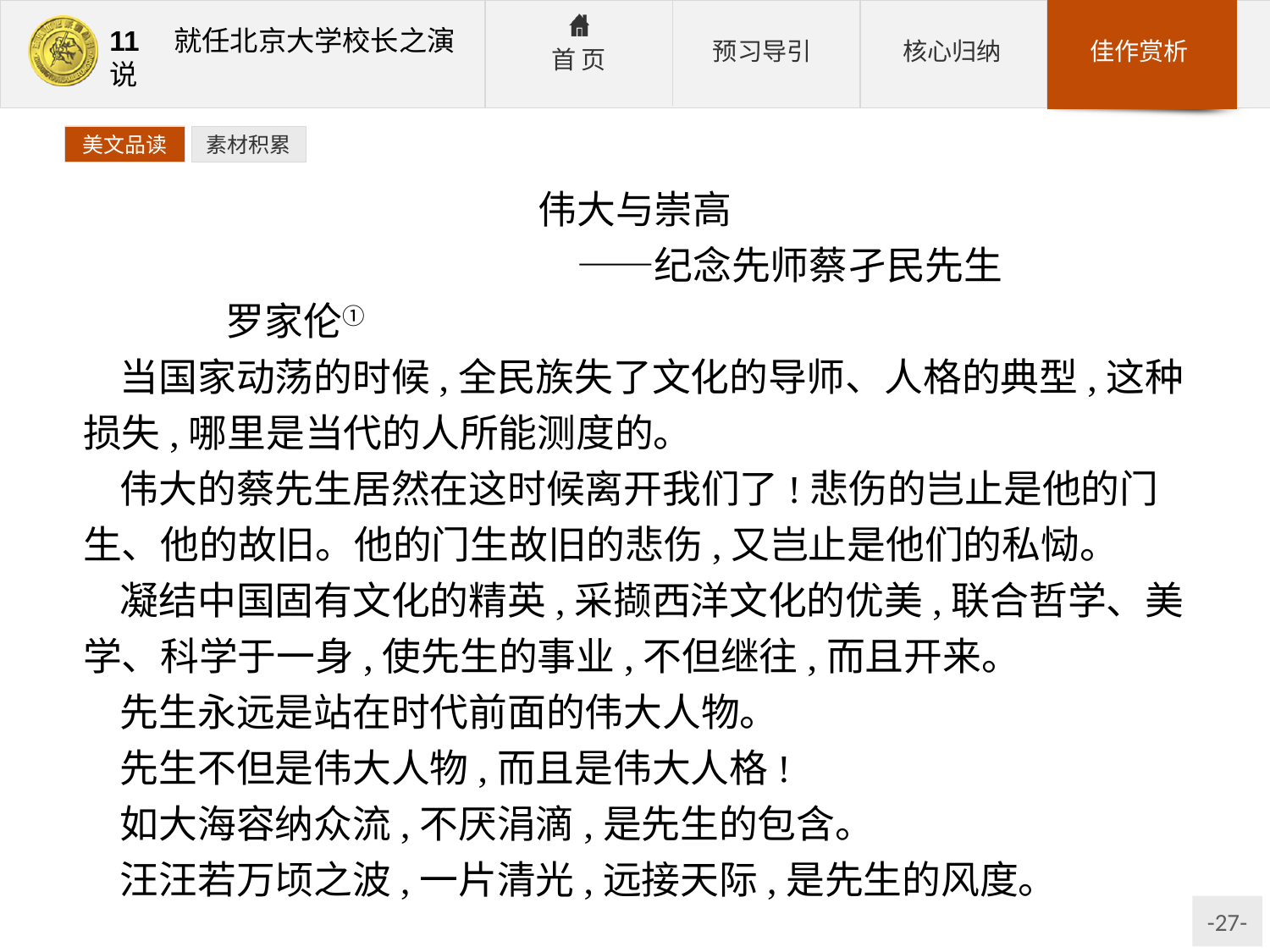

美文品读
素材积累
伟大与崇高
　　　　　　　　——纪念先师蔡孑民先生
	罗家伦①
当国家动荡的时候,全民族失了文化的导师、人格的典型,这种损失,哪里是当代的人所能测度的。
伟大的蔡先生居然在这时候离开我们了!悲伤的岂止是他的门生、他的故旧。他的门生故旧的悲伤,又岂止是他们的私恸。
凝结中国固有文化的精英,采撷西洋文化的优美,联合哲学、美学、科学于一身,使先生的事业,不但继往,而且开来。
先生永远是站在时代前面的伟大人物。
先生不但是伟大人物,而且是伟大人格!
如大海容纳众流,不厌涓滴,是先生的包含。
汪汪若万顷之波,一片清光,远接天际,是先生的风度。